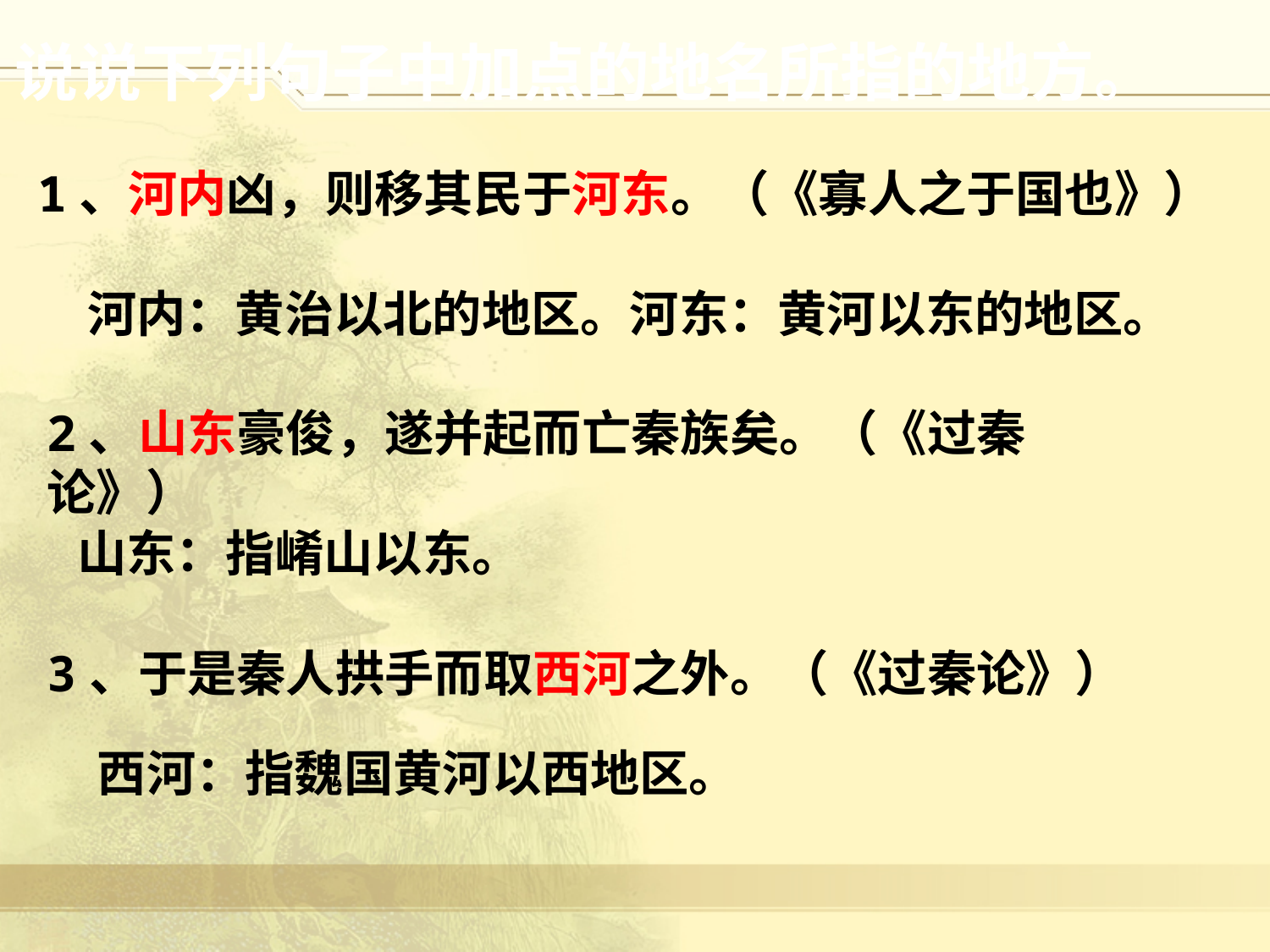

说说下列句子中加点的地名所指的地方。
1、河内凶，则移其民于河东。（《寡人之于国也》）
河内：黄治以北的地区。河东：黄河以东的地区。
2、山东豪俊，遂并起而亡秦族矣。（《过秦论》）
山东：指崤山以东。
3、于是秦人拱手而取西河之外。（《过秦论》）
西河：指魏国黄河以西地区。